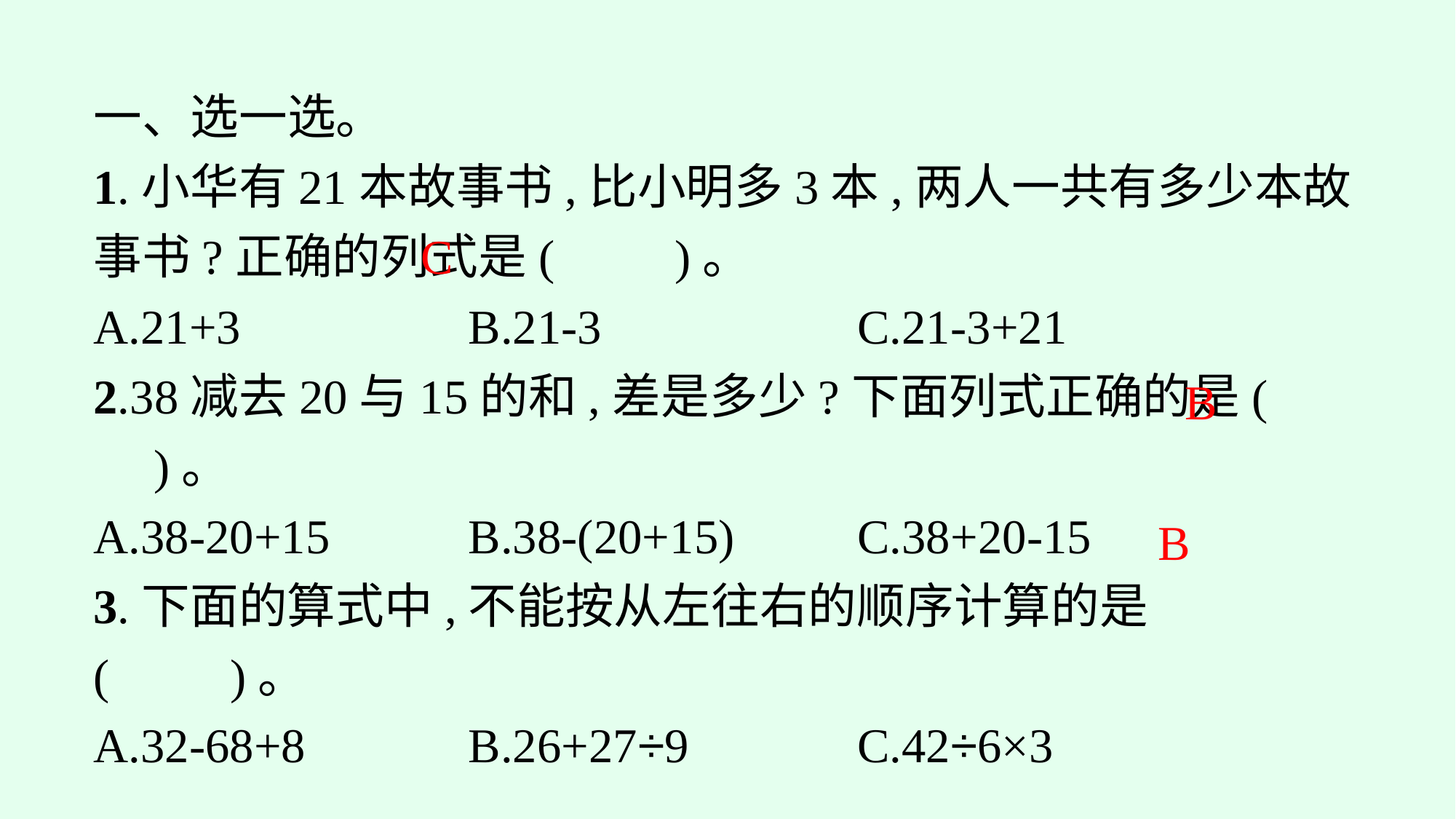

一、选一选。
1.小华有21本故事书,比小明多3本,两人一共有多少本故事书?正确的列式是(　　)。
A.21+3		B.21-3			C.21-3+21
2.38减去20与15的和,差是多少?下面列式正确的是(　　)。
A.38-20+15		B.38-(20+15)		C.38+20-15
3.下面的算式中,不能按从左往右的顺序计算的是(　　)。
A.32-68+8		B.26+27÷9		C.42÷6×3
C
B
B